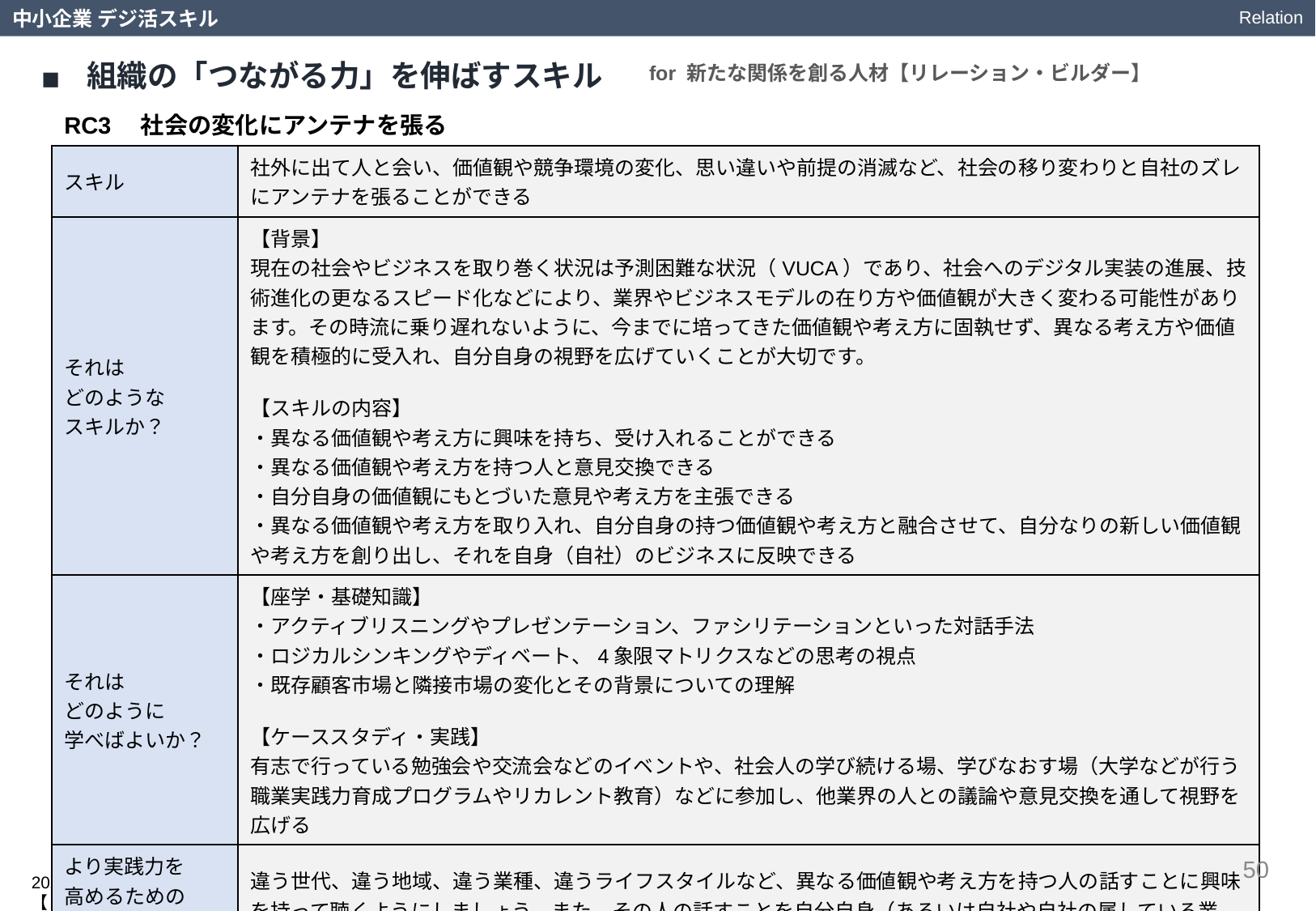

Relation
中小企業 デジ活スキル
組織の「つながる力」を伸ばすスキル
for 新たな関係を創る人材【リレーション・ビルダー】
RC3　社会の変化にアンテナを張る
| スキル | 社外に出て人と会い、価値観や競争環境の変化、思い違いや前提の消滅など、社会の移り変わりと自社のズレにアンテナを張ることができる |
| --- | --- |
| それは どのような スキルか？ | 【背景】 現在の社会やビジネスを取り巻く状況は予測困難な状況（VUCA）であり、社会へのデジタル実装の進展、技術進化の更なるスピード化などにより、業界やビジネスモデルの在り方や価値観が大きく変わる可能性があります。その時流に乗り遅れないように、今までに培ってきた価値観や考え方に固執せず、異なる考え方や価値観を積極的に受入れ、自分自身の視野を広げていくことが大切です。 【スキルの内容】 ・異なる価値観や考え方に興味を持ち、受け入れることができる ・異なる価値観や考え方を持つ人と意見交換できる ・自分自身の価値観にもとづいた意見や考え方を主張できる ・異なる価値観や考え方を取り入れ、自分自身の持つ価値観や考え方と融合させて、自分なりの新しい価値観や考え方を創り出し、それを自身（自社）のビジネスに反映できる |
| それは どのように 学べばよいか？ | 【座学・基礎知識】 ・アクティブリスニングやプレゼンテーション、ファシリテーションといった対話手法 ・ロジカルシンキングやディベート、4象限マトリクスなどの思考の視点 ・既存顧客市場と隣接市場の変化とその背景についての理解 【ケーススタディ・実践】 有志で行っている勉強会や交流会などのイベントや、社会人の学び続ける場、学びなおす場（大学などが行う職業実践力育成プログラムやリカレント教育）などに参加し、他業界の人との議論や意見交換を通して視野を広げる |
| より実践力を 高めるための 視点や考え方は？ | 違う世代、違う地域、違う業種、違うライフスタイルなど、異なる価値観や考え方を持つ人の話すことに興味を持って聴くようにしましょう。また、その人の話すことを自分自身（あるいは自社や自社の属している業界）に置き換えてみたらどうなるかを考えるようにしましょう。 |
50